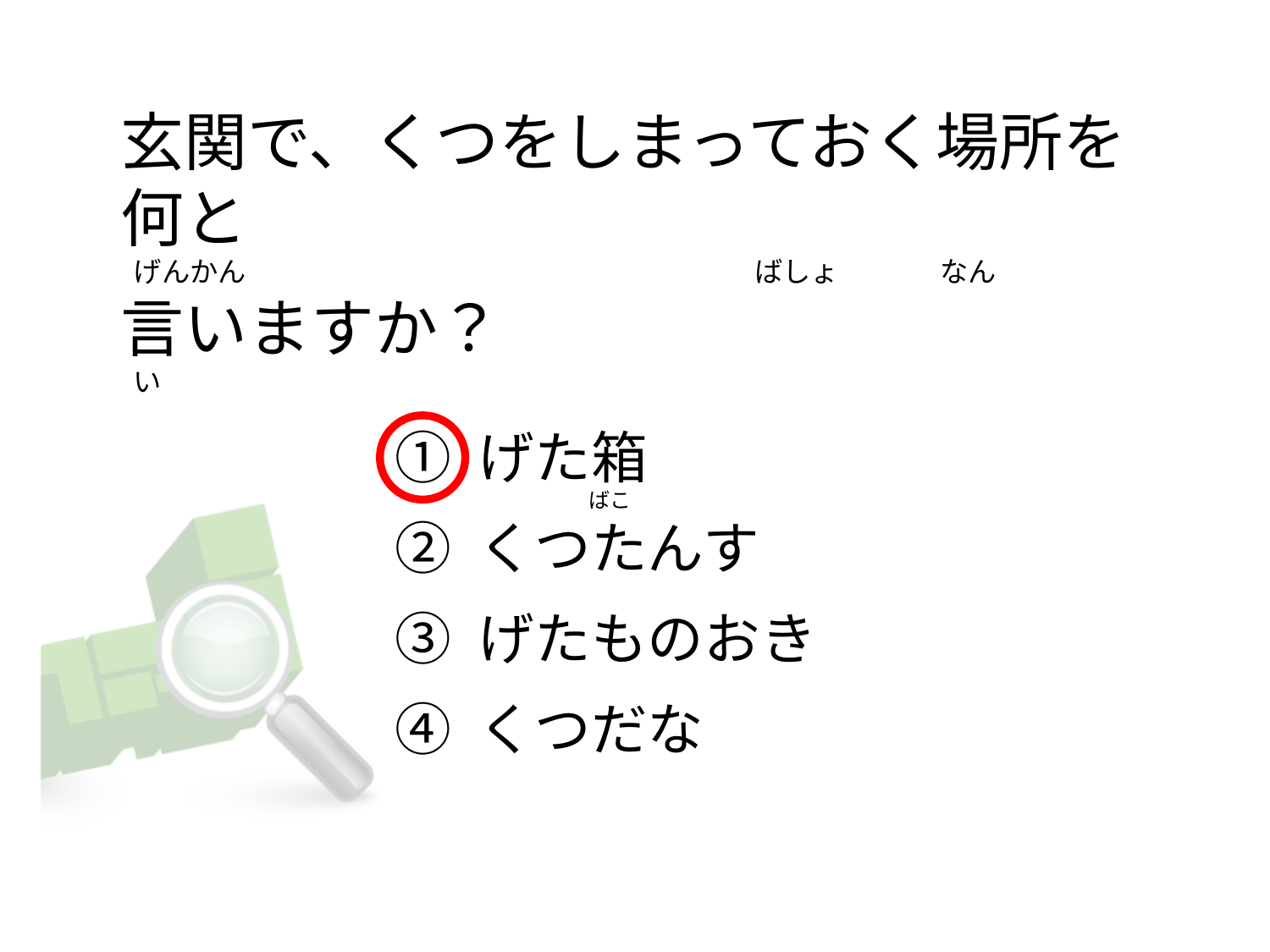

# 玄関で、くつをしまっておく場所を何と   げんかん                                                                                ばしょ                なん 言いますか？   い

① げた箱
② くつたんす
③ げたものおき
④ くつだな
                       ばこ